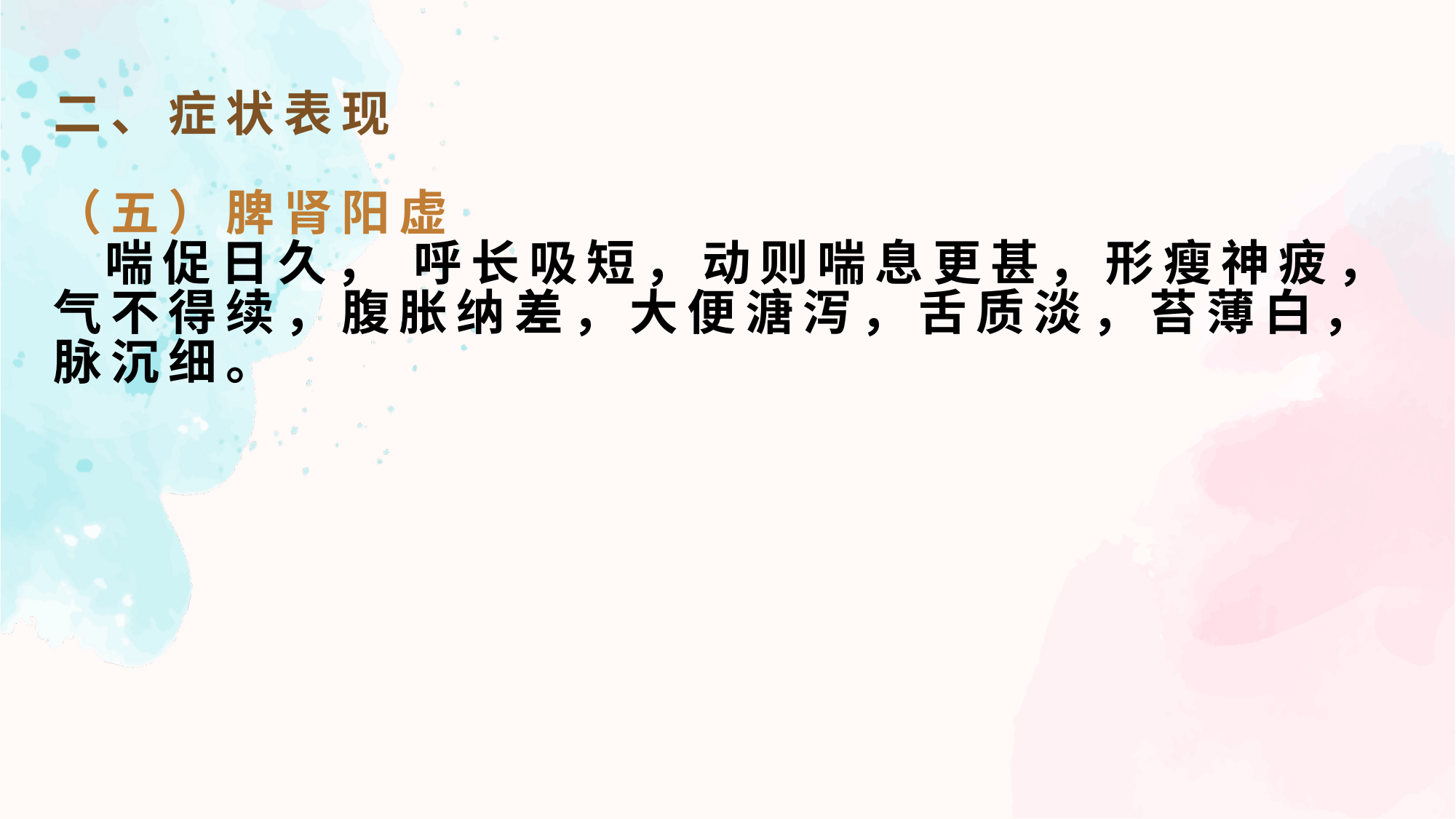

二、症状表现

（五）脾肾阳虚
  喘促日久， 呼长吸短，动则喘息更甚，形瘦神疲，气不得续，腹胀纳差，大便溏泻，舌质淡，苔薄白，脉沉细。